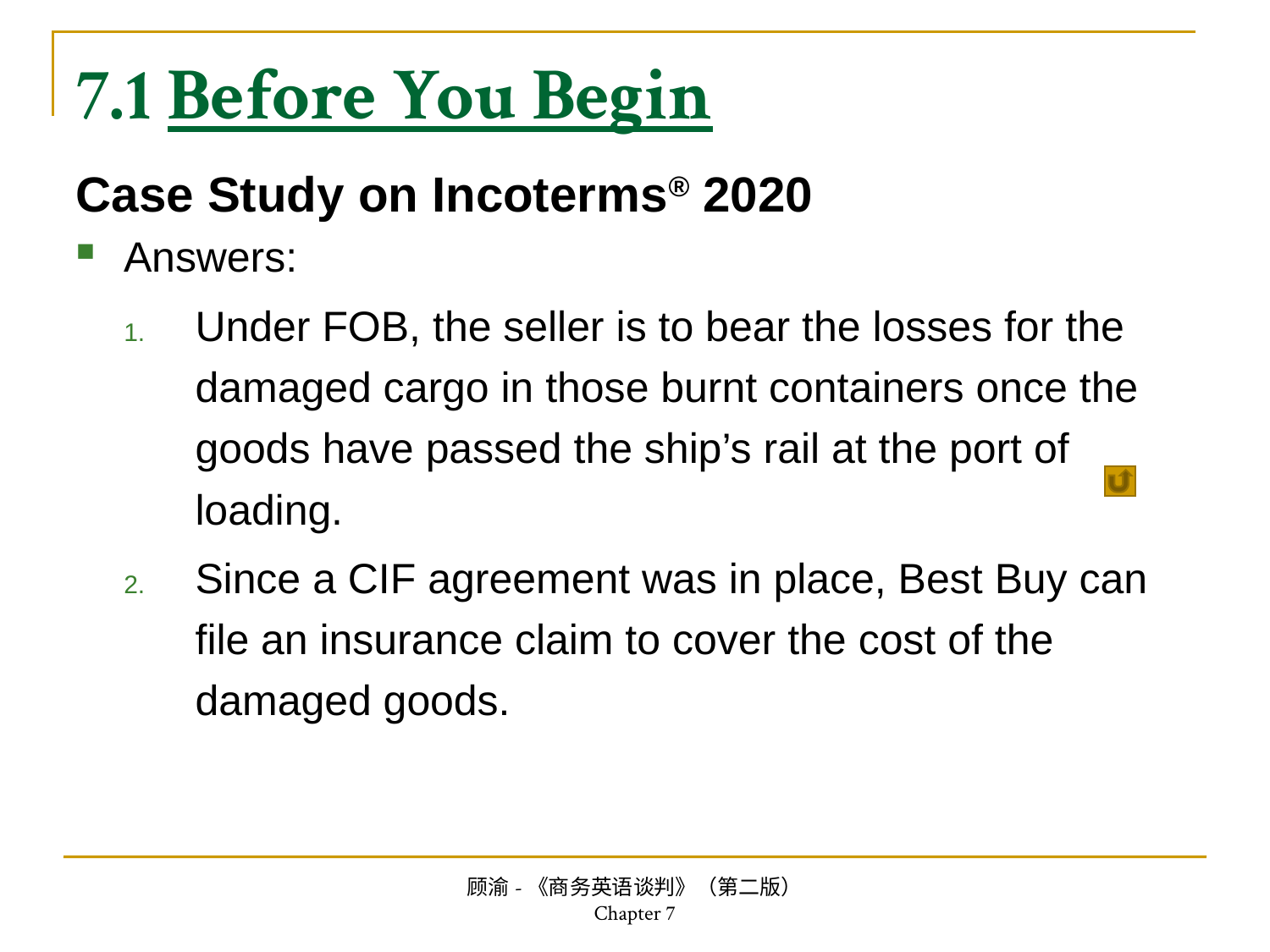

# 7.1 Before You Begin
Case Study on Incoterms® 2020
Answers:
Under FOB, the seller is to bear the losses for the damaged cargo in those burnt containers once the goods have passed the ship’s rail at the port of loading.
Since a CIF agreement was in place, Best Buy can file an insurance claim to cover the cost of the damaged goods.

7
顾渝-《商务英语谈判》（第二版） Chapter 7